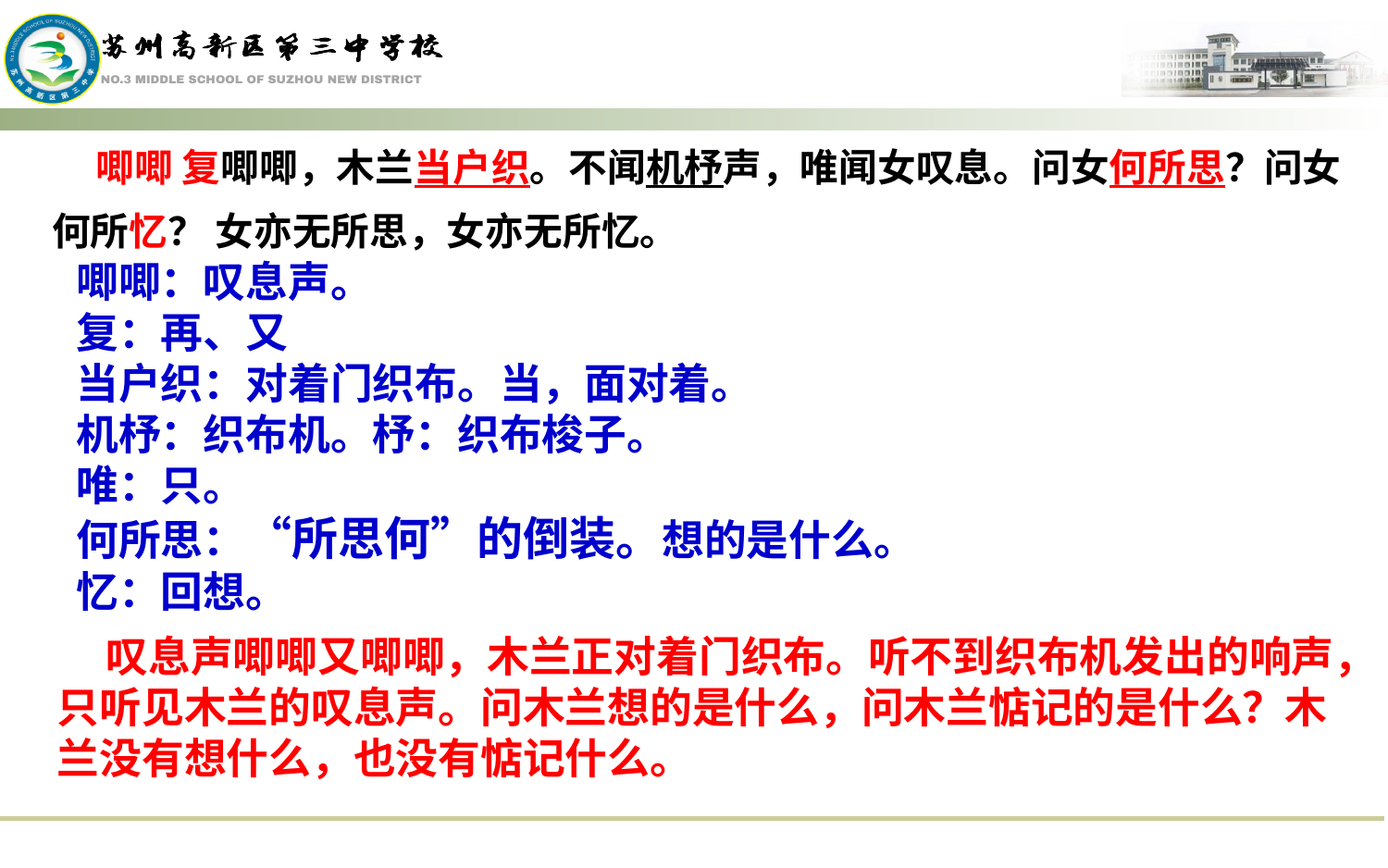

唧唧 复唧唧，木兰当户织。不闻机杼声，唯闻女叹息。问女何所思？问女何所忆？ 女亦无所思，女亦无所忆。
唧唧：叹息声。
复：再、又
当户织：对着门织布。当，面对着。
机杼：织布机。杼：织布梭子。
唯：只。
何所思：“所思何”的倒装。想的是什么。
忆：回想。
    叹息声唧唧又唧唧，木兰正对着门织布。听不到织布机发出的响声，只听见木兰的叹息声。问木兰想的是什么，问木兰惦记的是什么？木兰没有想什么，也没有惦记什么。